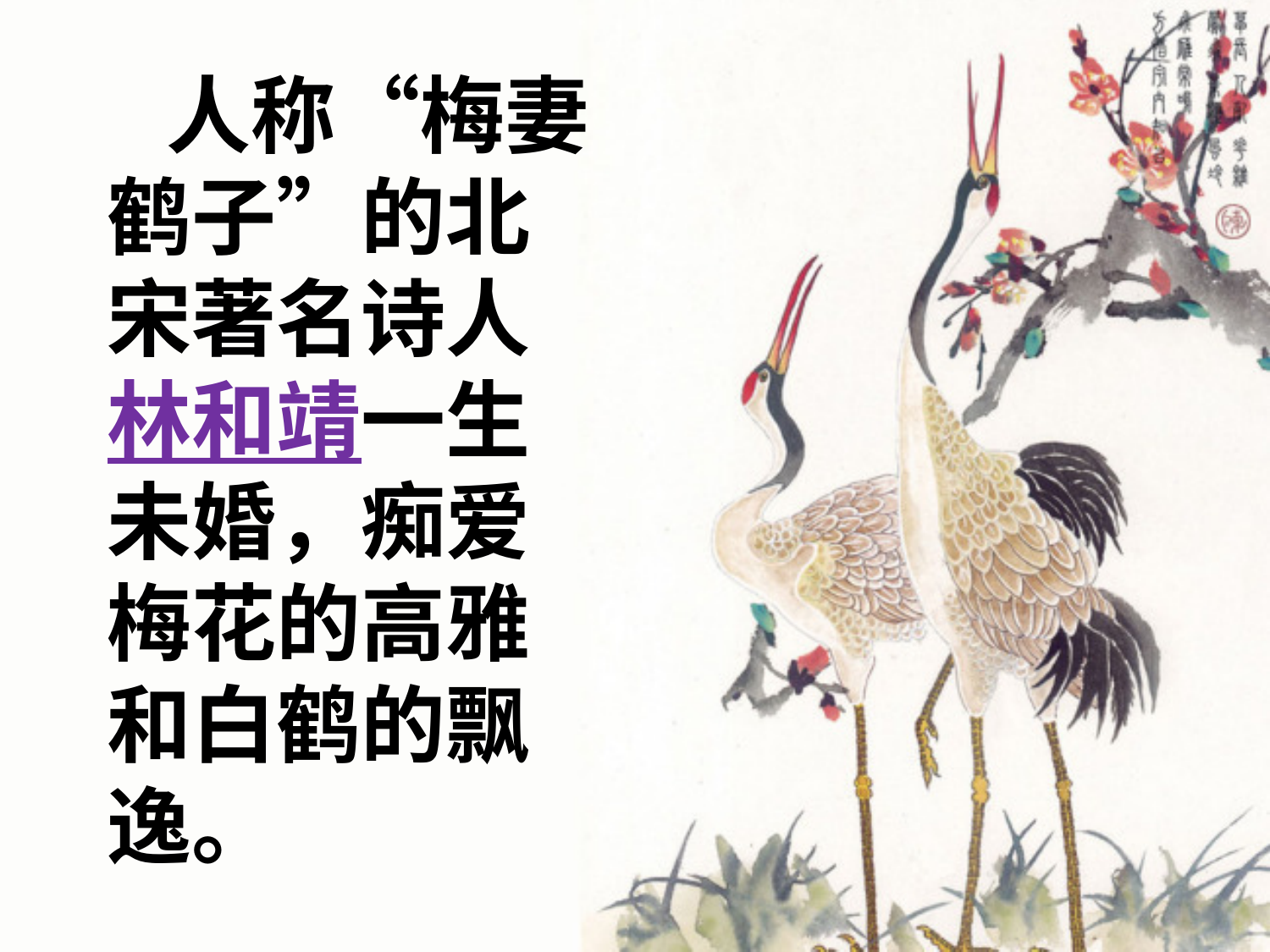

人称“梅妻鹤子”的北宋著名诗人林和靖一生未婚，痴爱梅花的高雅和白鹤的飘逸。